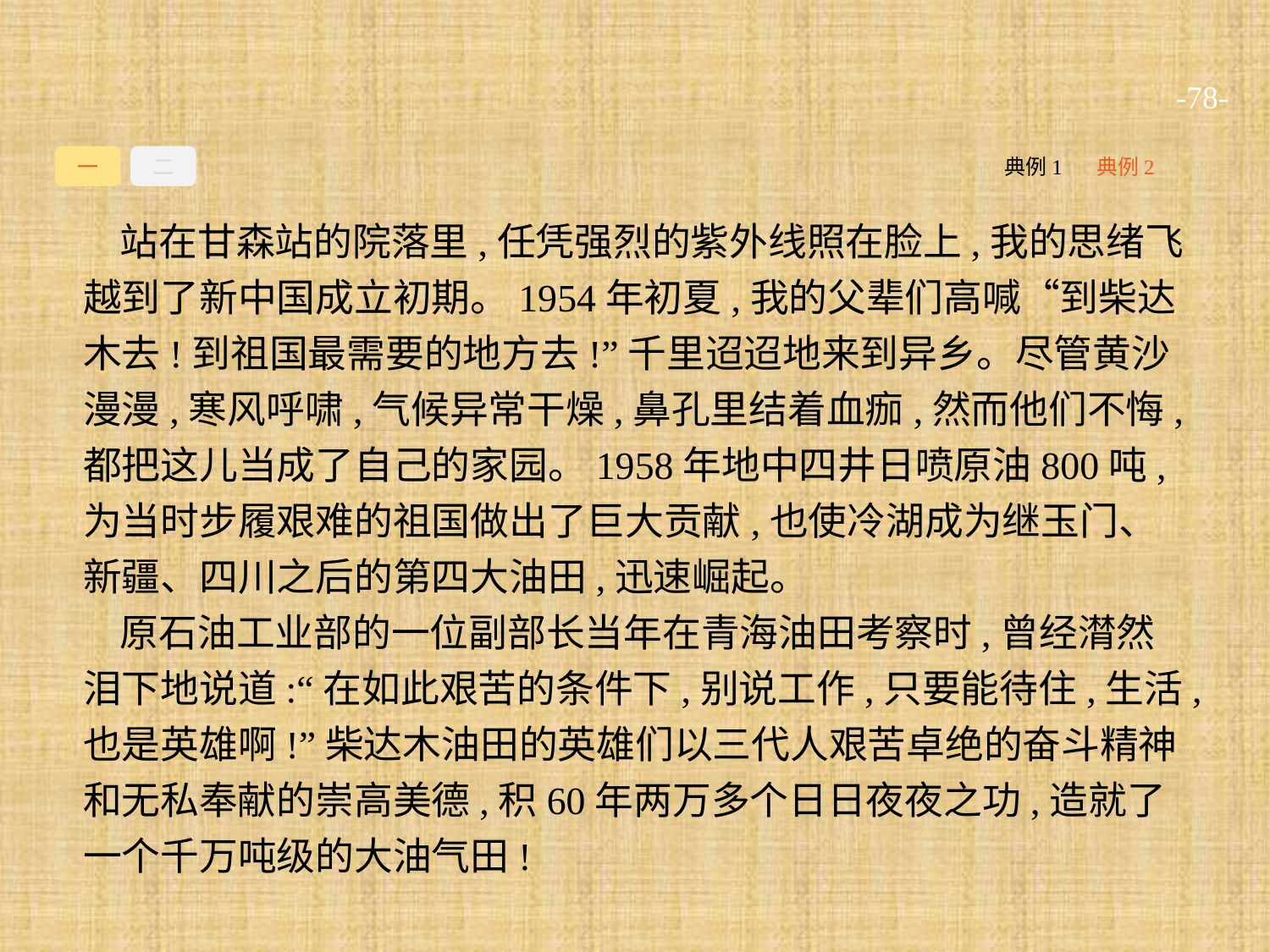

-78-
一
二
典例1
典例2
站在甘森站的院落里,任凭强烈的紫外线照在脸上,我的思绪飞越到了新中国成立初期。1954年初夏,我的父辈们高喊“到柴达木去!到祖国最需要的地方去!”千里迢迢地来到异乡。尽管黄沙漫漫,寒风呼啸,气候异常干燥,鼻孔里结着血痂,然而他们不悔,都把这儿当成了自己的家园。1958年地中四井日喷原油800吨,为当时步履艰难的祖国做出了巨大贡献,也使冷湖成为继玉门、新疆、四川之后的第四大油田,迅速崛起。
原石油工业部的一位副部长当年在青海油田考察时,曾经潸然泪下地说道:“在如此艰苦的条件下,别说工作,只要能待住,生活,也是英雄啊!”柴达木油田的英雄们以三代人艰苦卓绝的奋斗精神和无私奉献的崇高美德,积60年两万多个日日夜夜之功,造就了一个千万吨级的大油气田!